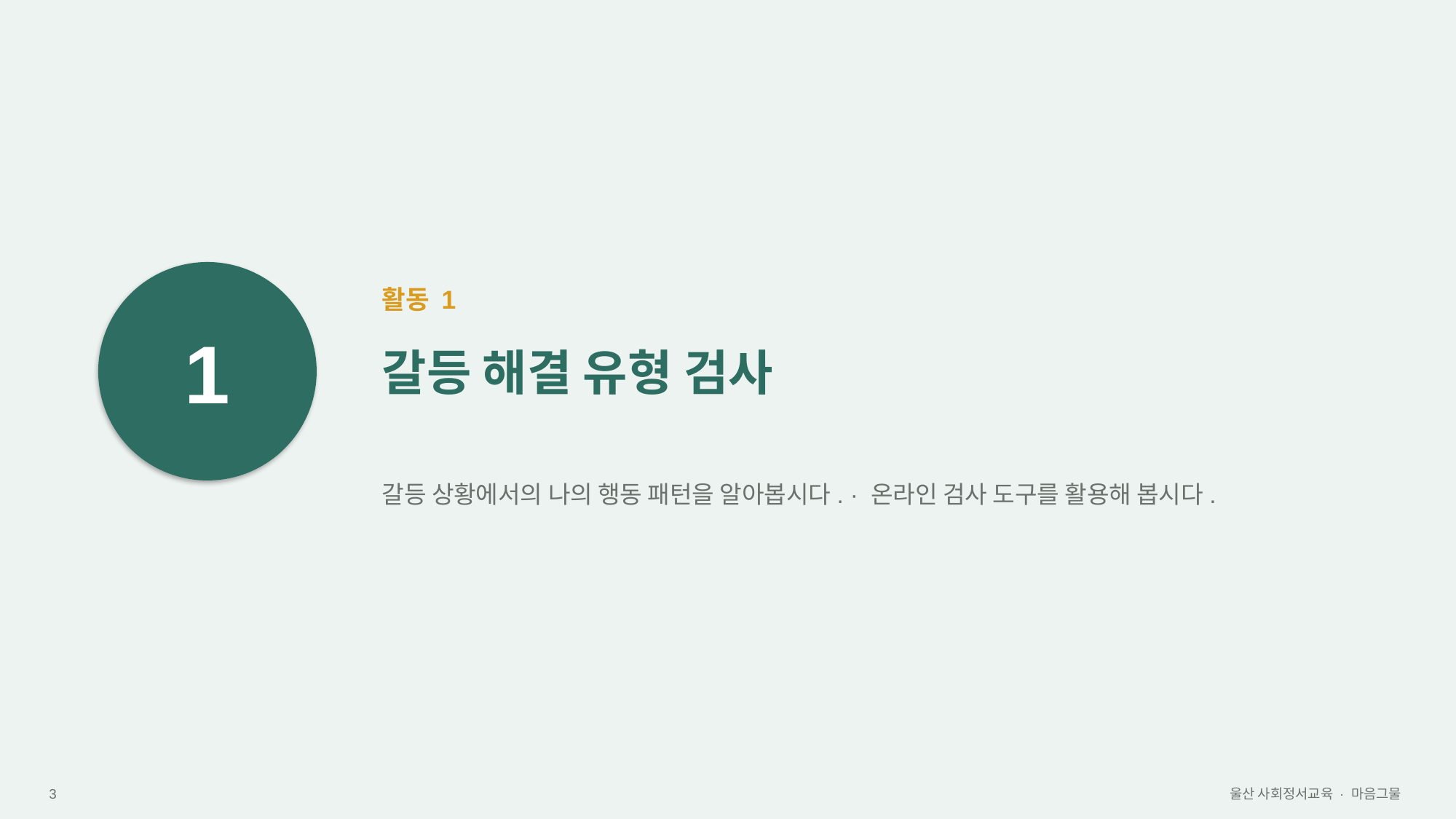

1
활동 1
갈등 해결 유형 검사
갈등 상황에서의 나의 행동 패턴을 알아봅시다. · 온라인 검사 도구를 활용해 봅시다.
3
울산 사회정서교육 · 마음그물